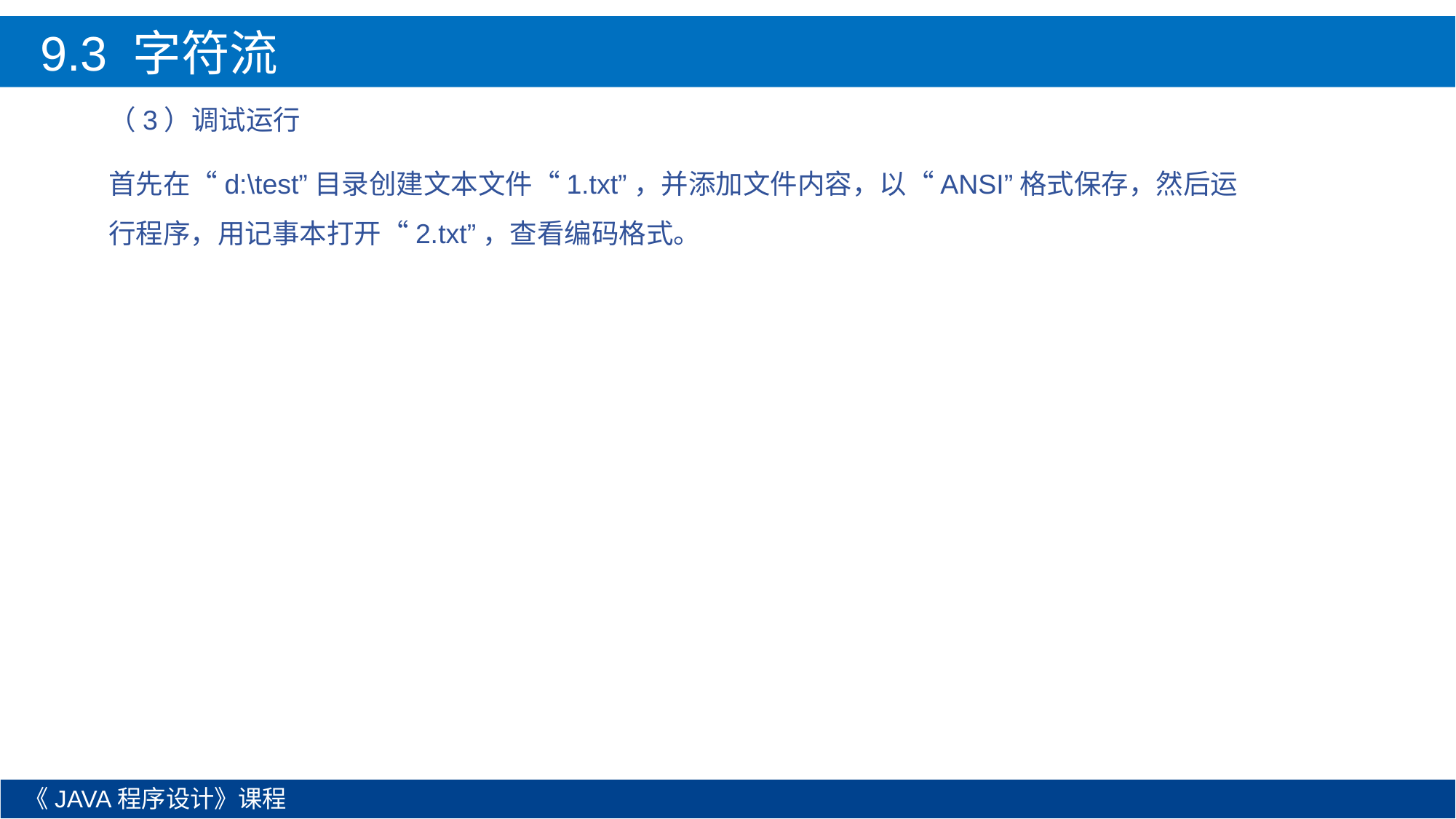

9.3 字符流
（3）调试运行
首先在“d:\test”目录创建文本文件“1.txt”，并添加文件内容，以“ANSI”格式保存，然后运行程序，用记事本打开“2.txt”，查看编码格式。
《JAVA程序设计》课程